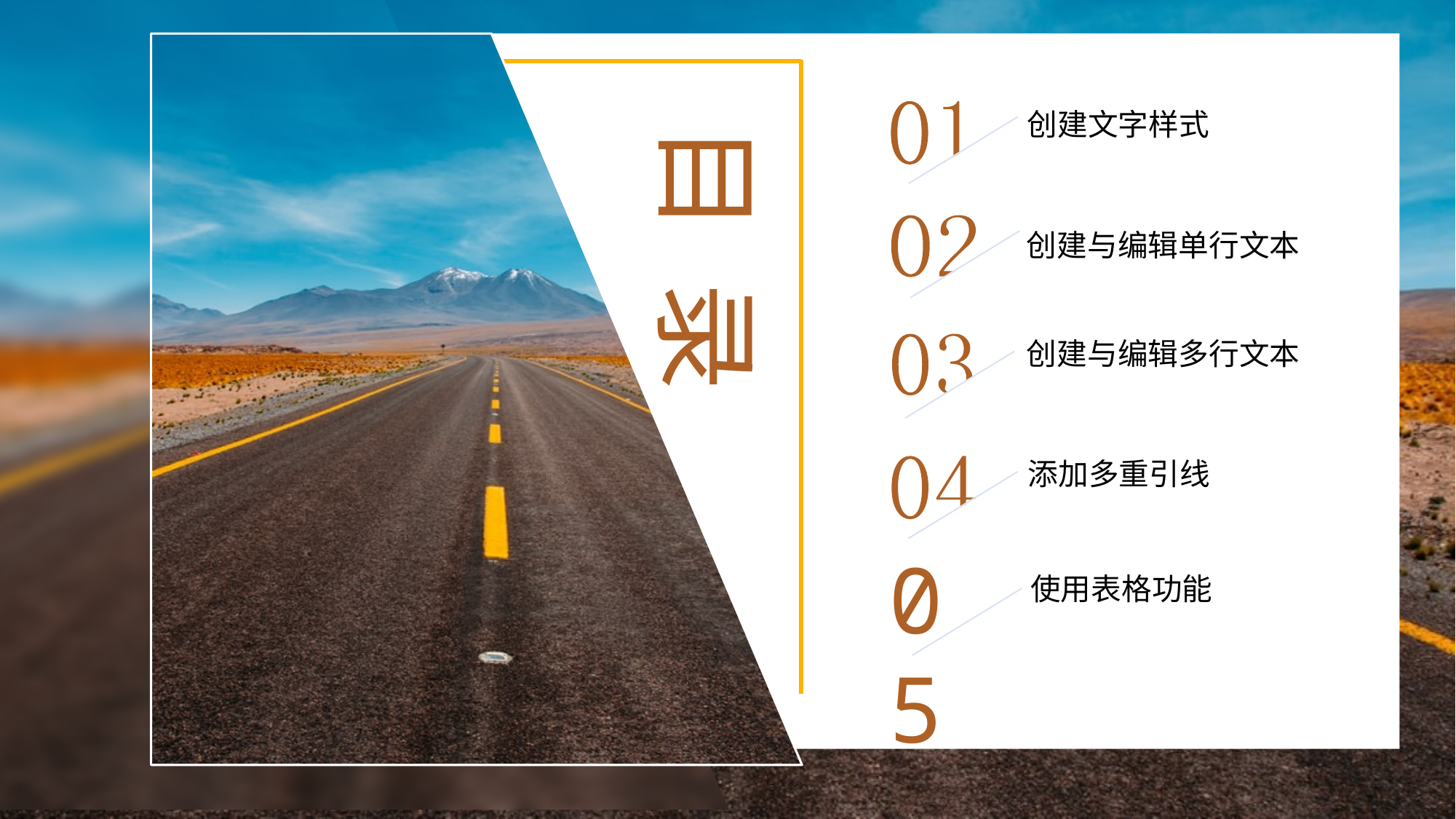

创建文字样式

创建与编辑单行文本
创建与编辑多行文本

添加多重引线

05
使用表格功能